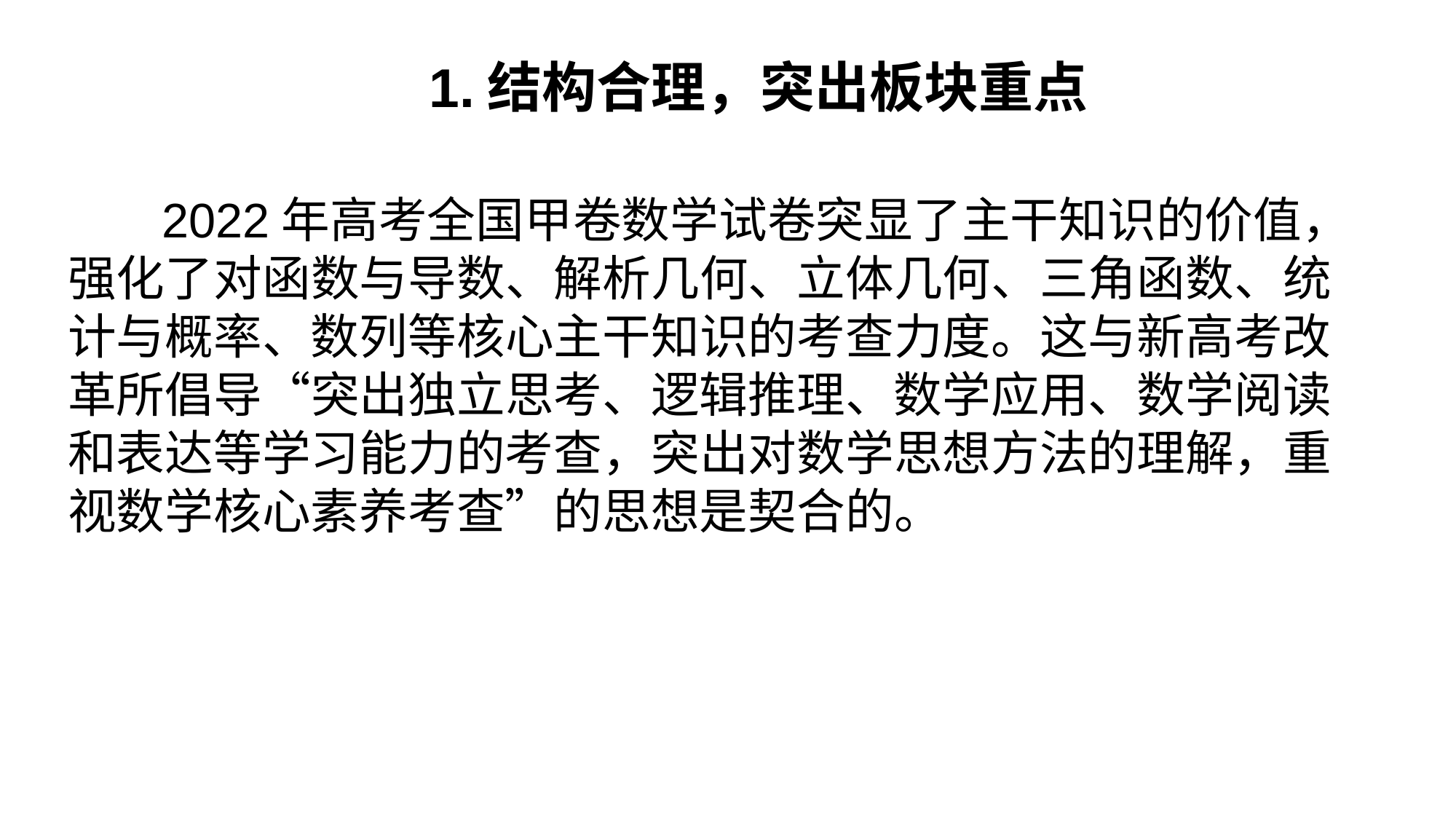

1.结构合理，突出板块重点

       2022年高考全国甲卷数学试卷突显了主干知识的价值，强化了对函数与导数、解析几何、立体几何、三角函数、统计与概率、数列等核心主干知识的考查力度。这与新高考改革所倡导“突出独立思考、逻辑推理、数学应用、数学阅读和表达等学习能力的考查，突出对数学思想方法的理解，重视数学核心素养考查”的思想是契合的。